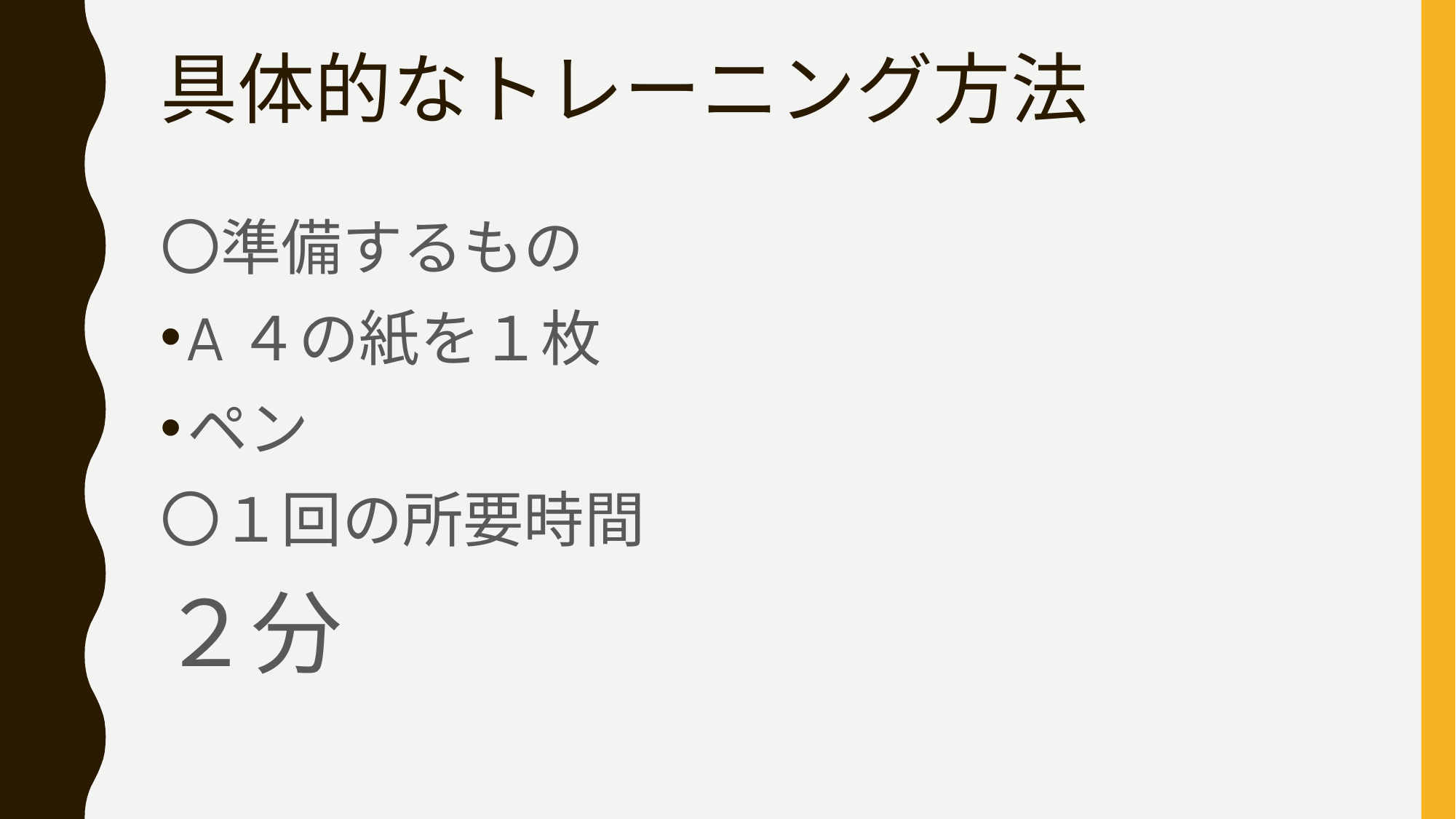

# 具体的なトレーニング方法
〇準備するもの
A４の紙を１枚
ペン
〇１回の所要時間
２分